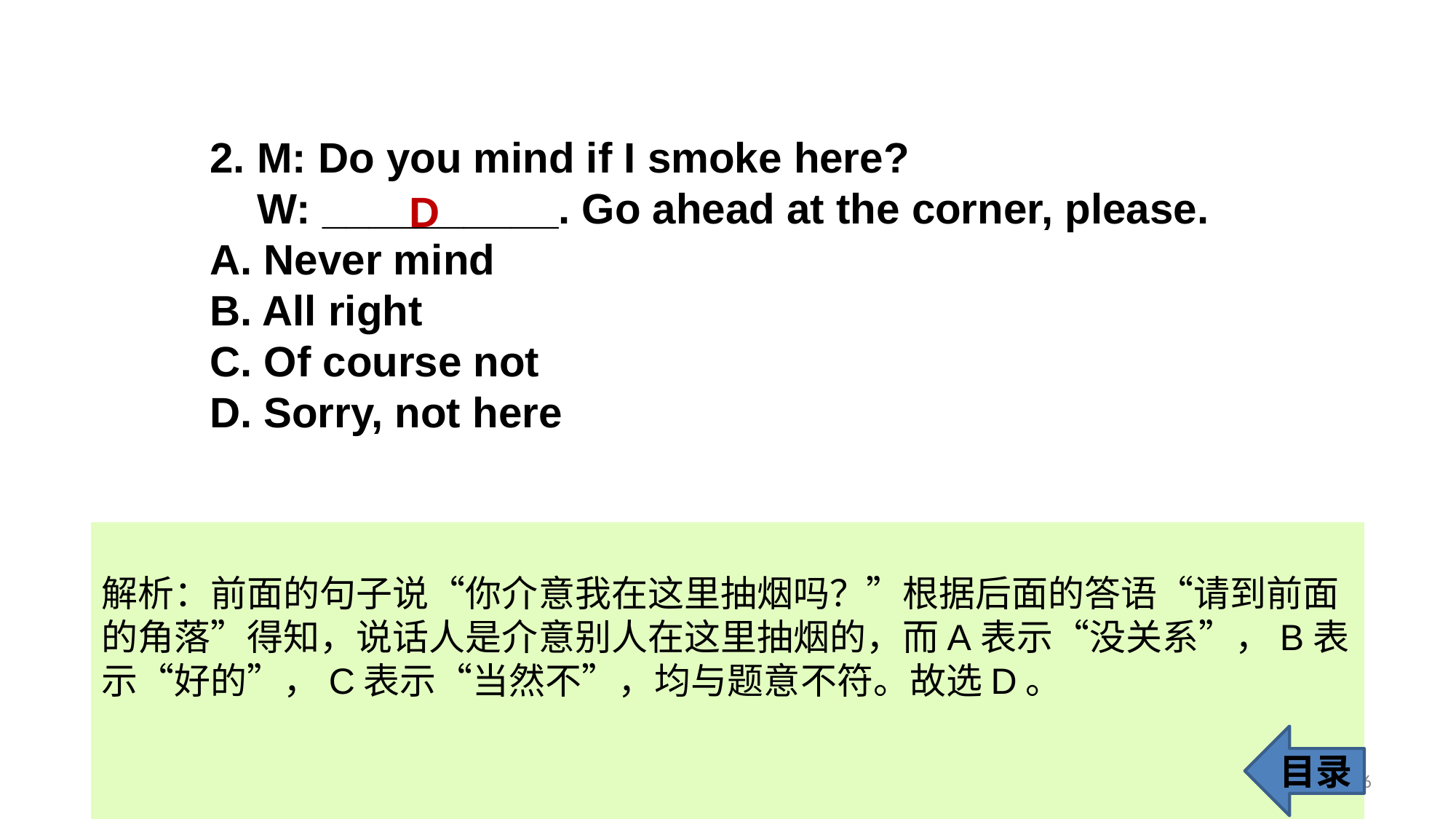

2. M: Do you mind if I smoke here?
    W: __________. Go ahead at the corner, please.
A. Never mind
B. All right
C. Of course not
D. Sorry, not here
D

解析：前面的句子说“你介意我在这里抽烟吗？”根据后面的答语“请到前面的角落”得知，说话人是介意别人在这里抽烟的，而A表示“没关系”，B表示“好的”，C表示“当然不”，均与题意不符。故选D。
目录
6